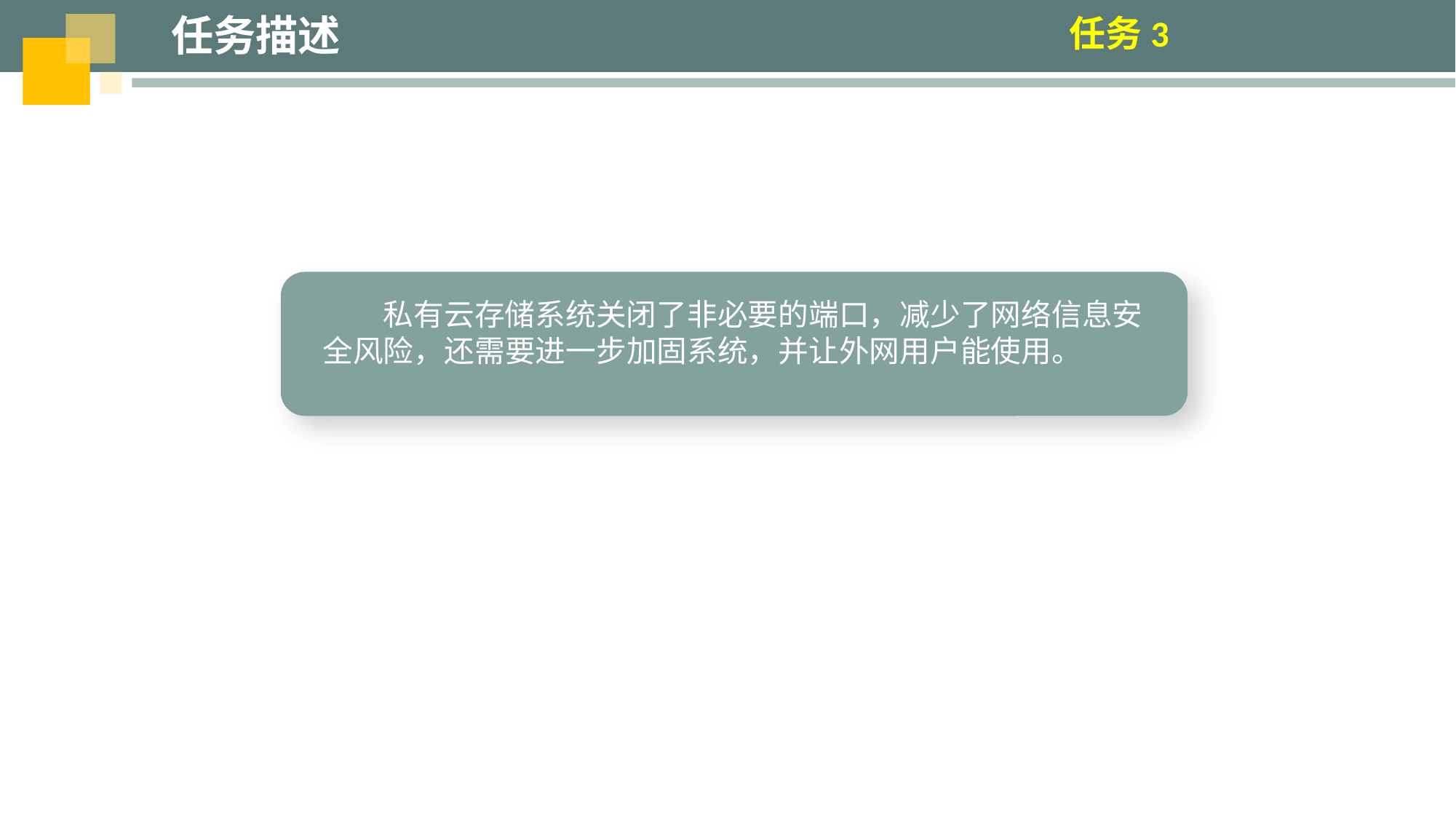

任务描述
任务3

私有云存储系统关闭了非必要的端口，减少了网络信息安全风险，还需要进一步加固系统，并让外网用户能使用。